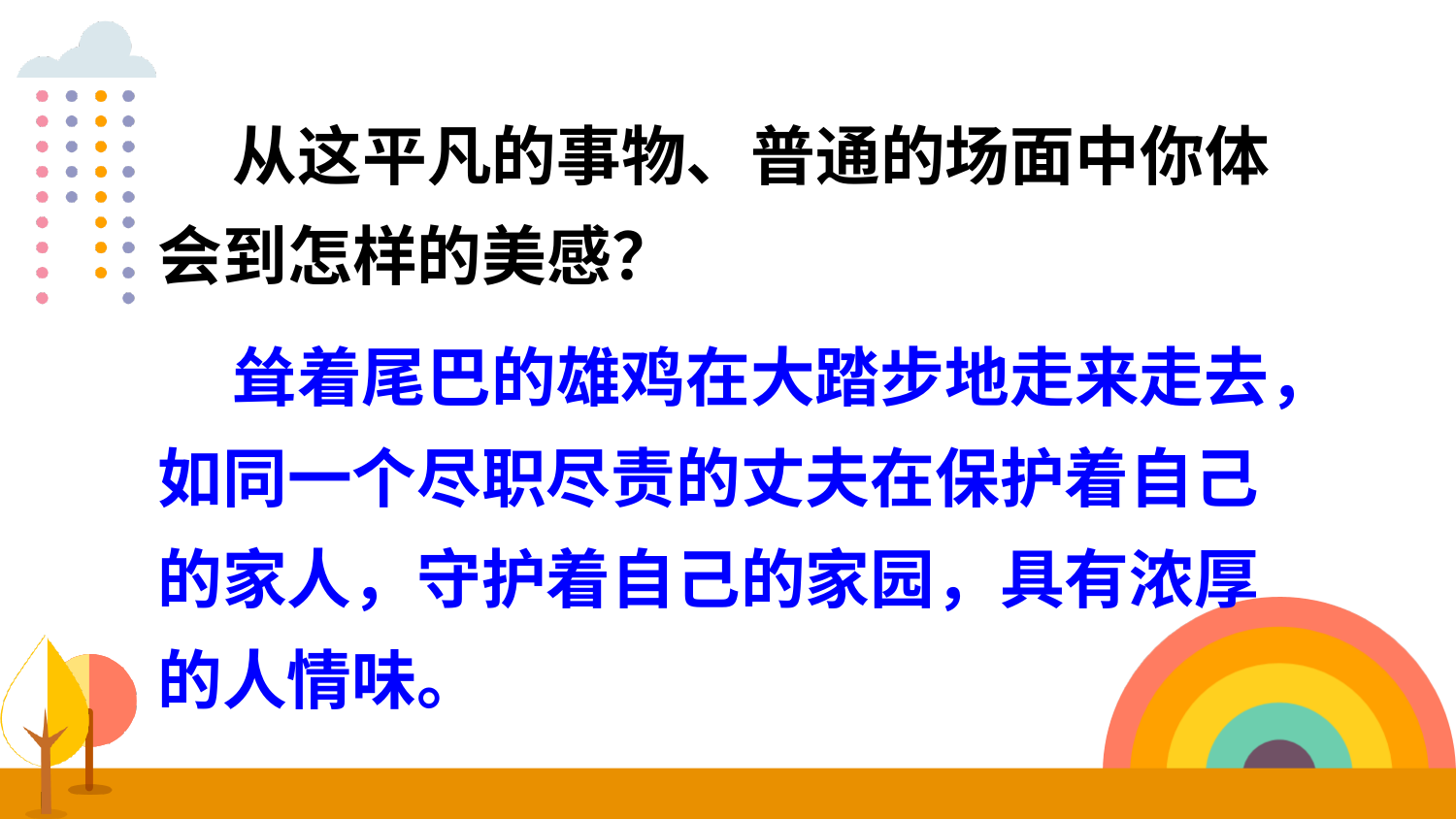

从这平凡的事物、普通的场面中你体会到怎样的美感？
    耸着尾巴的雄鸡在大踏步地走来走去，如同一个尽职尽责的丈夫在保护着自己的家人，守护着自己的家园，具有浓厚的人情味。